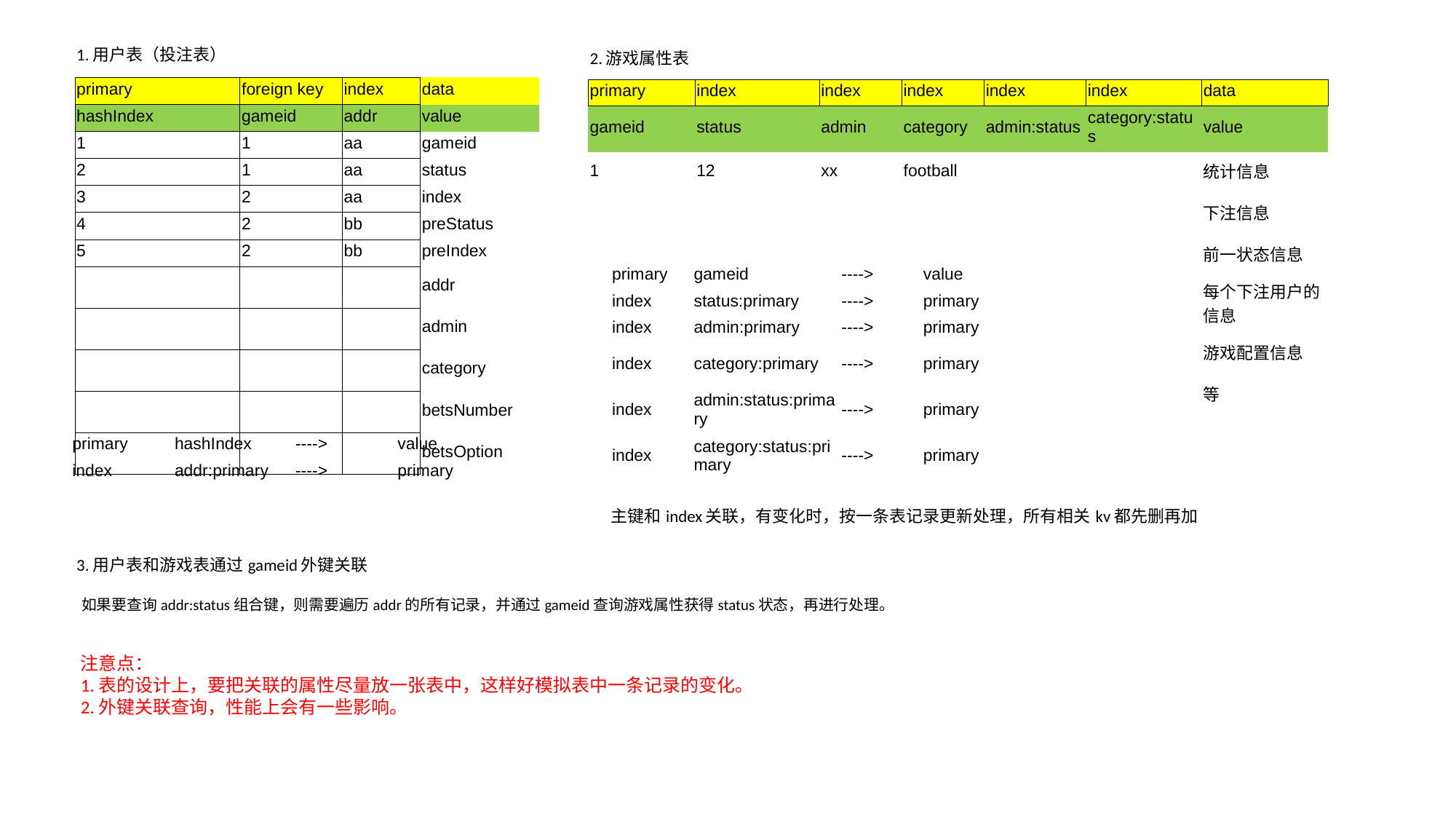

| 1.用户表（投注表） |  |  |  |
| --- | --- | --- | --- |
| primary | foreign key | index | data |
| hashIndex | gameid | addr | value |
| 1 | 1 | aa | gameid |
| 2 | 1 | aa | status |
| 3 | 2 | aa | index |
| 4 | 2 | bb | preStatus |
| 5 | 2 | bb | preIndex |
|  |  |  | addr |
|  |  |  | admin |
|  |  |  | category |
|  |  |  | betsNumber |
|  |  |  | betsOption |
| 2.游戏属性表 |  |  |  |  |  |  |
| --- | --- | --- | --- | --- | --- | --- |
| primary | index | index | index | index | index | data |
| gameid | status | admin | category | admin:status | category:status | value |
| 1 | 12 | xx | football |  |  | 统计信息 |
|  |  |  |  |  |  | 下注信息 |
|  |  |  |  |  |  | 前一状态信息 |
|  |  |  |  |  |  | 每个下注用户的信息 |
|  |  |  |  |  |  | 游戏配置信息 |
|  |  |  |  |  |  | 等 |
| primary | gameid | ----> | value |
| --- | --- | --- | --- |
| index | status:primary | ----> | primary |
| index | admin:primary | ----> | primary |
| index | category:primary | ----> | primary |
| index | admin:status:primary | ----> | primary |
| index | category:status:primary | ----> | primary |
| primary | hashIndex | ----> | value |
| --- | --- | --- | --- |
| index | addr:primary | ----> | primary |
| 主键和index关联，有变化时，按一条表记录更新处理，所有相关kv都先删再加 |
| --- |
| 3.用户表和游戏表通过gameid外键关联 |
| --- |
如果要查询addr:status组合键，则需要遍历addr的所有记录，并通过gameid查询游戏属性获得status状态，再进行处理。
注意点：
1.表的设计上，要把关联的属性尽量放一张表中，这样好模拟表中一条记录的变化。
2.外键关联查询，性能上会有一些影响。